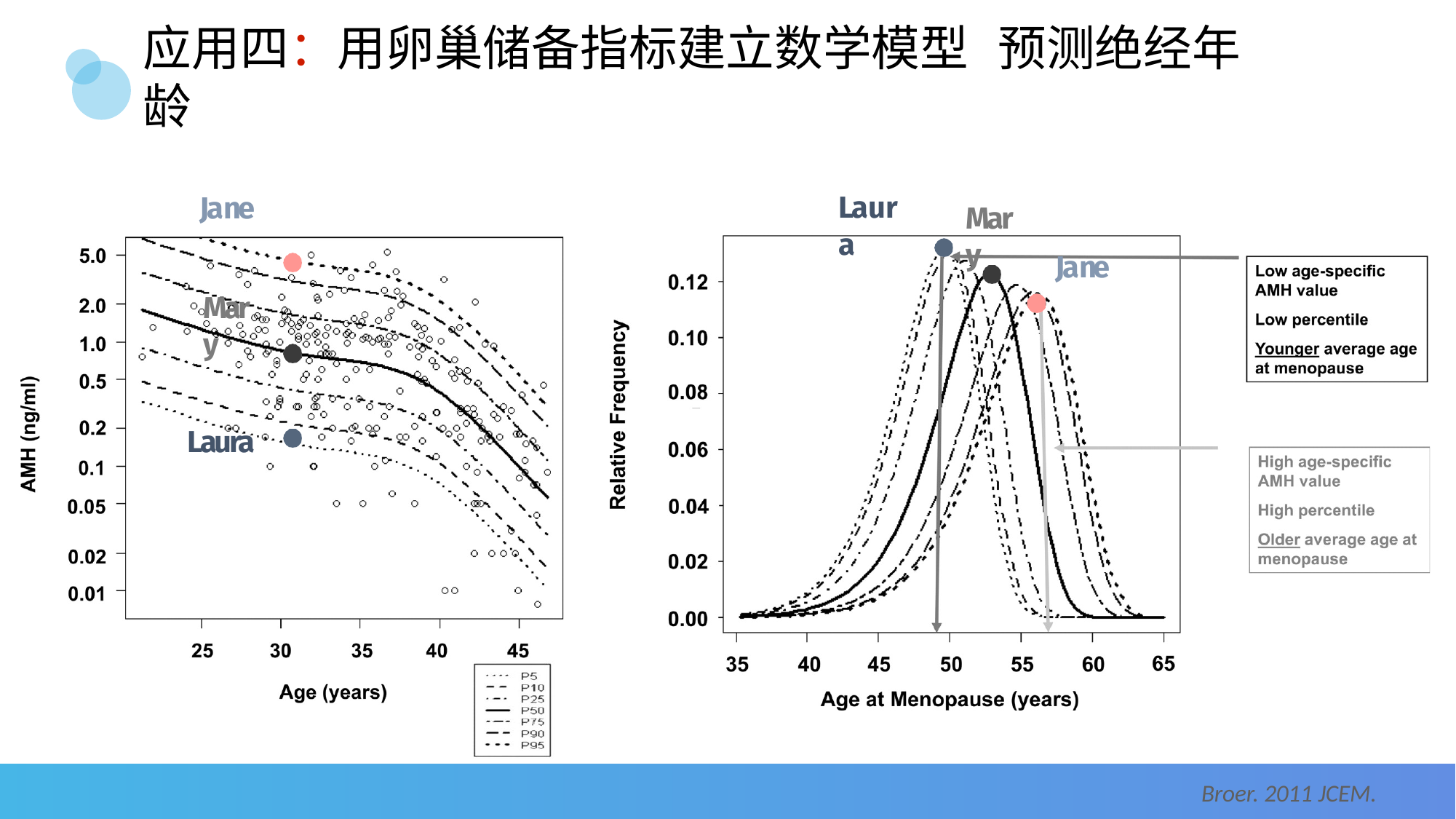

# 应用四：用卵巢储备指标建立数学模型	预测绝经年龄
Laura
Jane
Mary

Jane

Mary

Laura

Broer. 2011 JCEM.